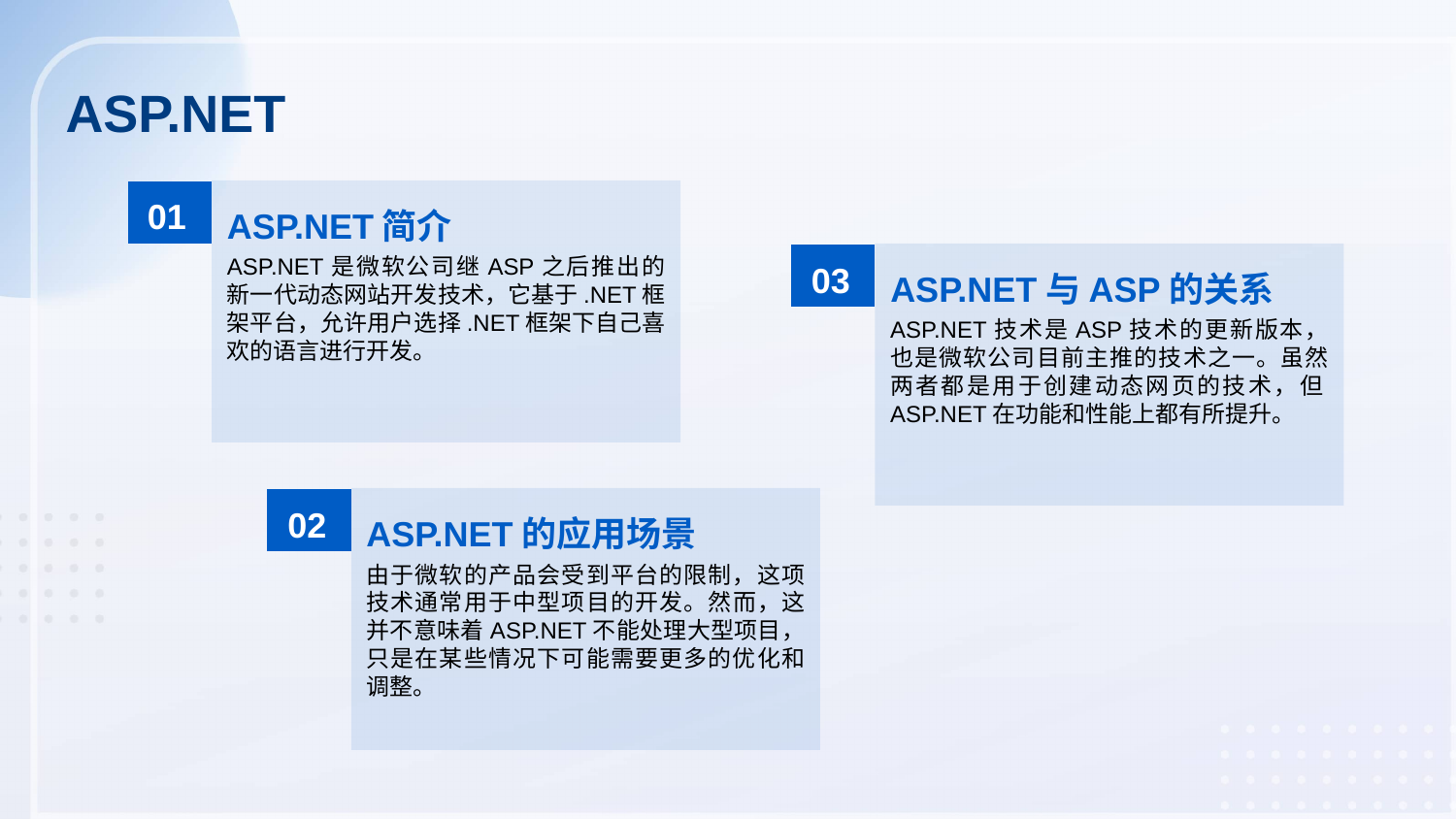

ASP.NET
01

ASP.NET简介
ASP.NET是微软公司继ASP之后推出的新一代动态网站开发技术，它基于.NET框架平台，允许用户选择.NET框架下自己喜欢的语言进行开发。
03

ASP.NET与ASP的关系
ASP.NET技术是ASP技术的更新版本，也是微软公司目前主推的技术之一。虽然两者都是用于创建动态网页的技术，但ASP.NET在功能和性能上都有所提升。
02

ASP.NET的应用场景
由于微软的产品会受到平台的限制，这项技术通常用于中型项目的开发。然而，这并不意味着ASP.NET不能处理大型项目，只是在某些情况下可能需要更多的优化和调整。